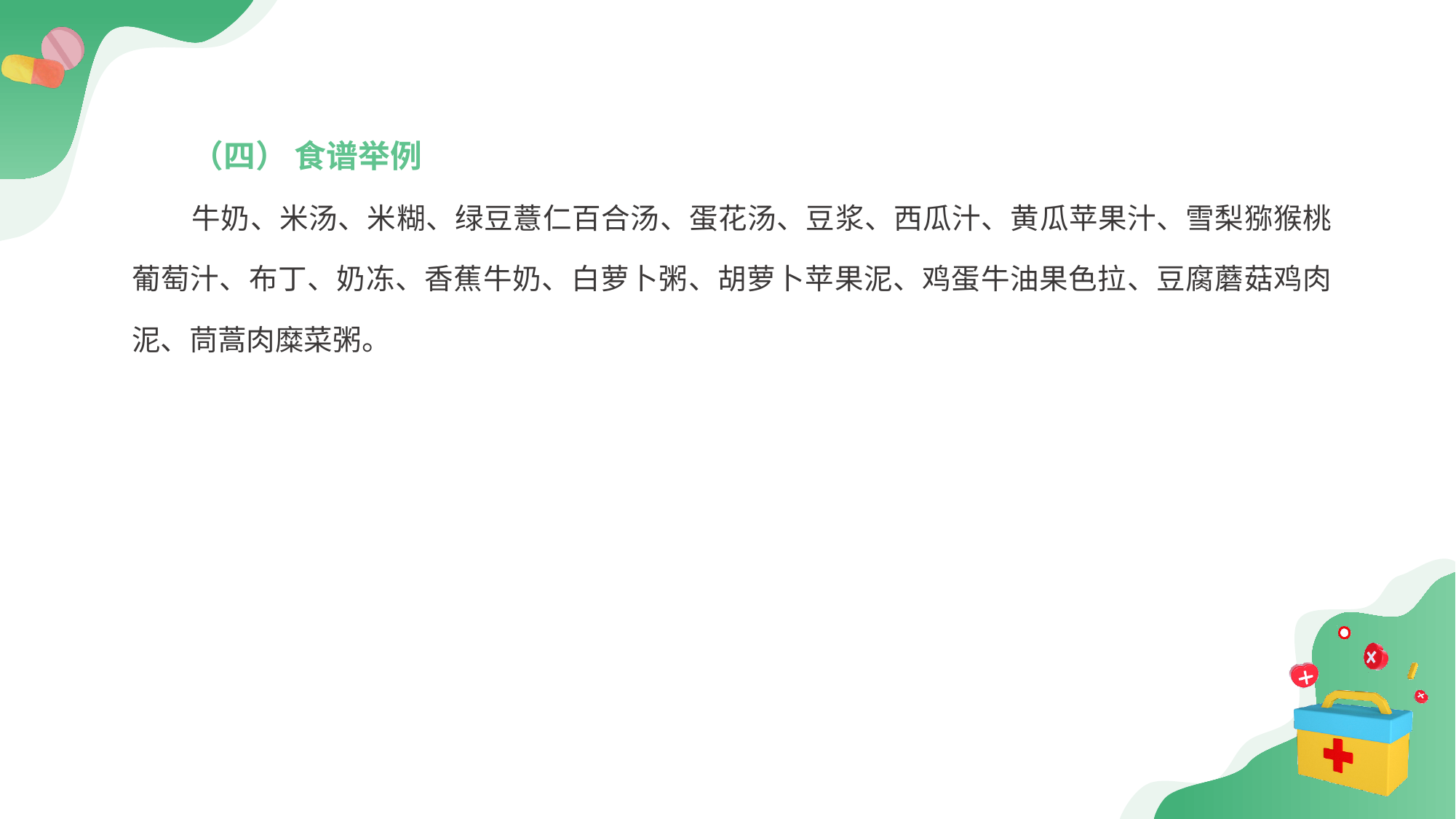

（四） 食谱举例
牛奶、米汤、米糊、绿豆薏仁百合汤、蛋花汤、豆浆、西瓜汁、黄瓜苹果汁、雪梨猕猴桃葡萄汁、布丁、奶冻、香蕉牛奶、白萝卜粥、胡萝卜苹果泥、鸡蛋牛油果色拉、豆腐蘑菇鸡肉泥、茼蒿肉糜菜粥。